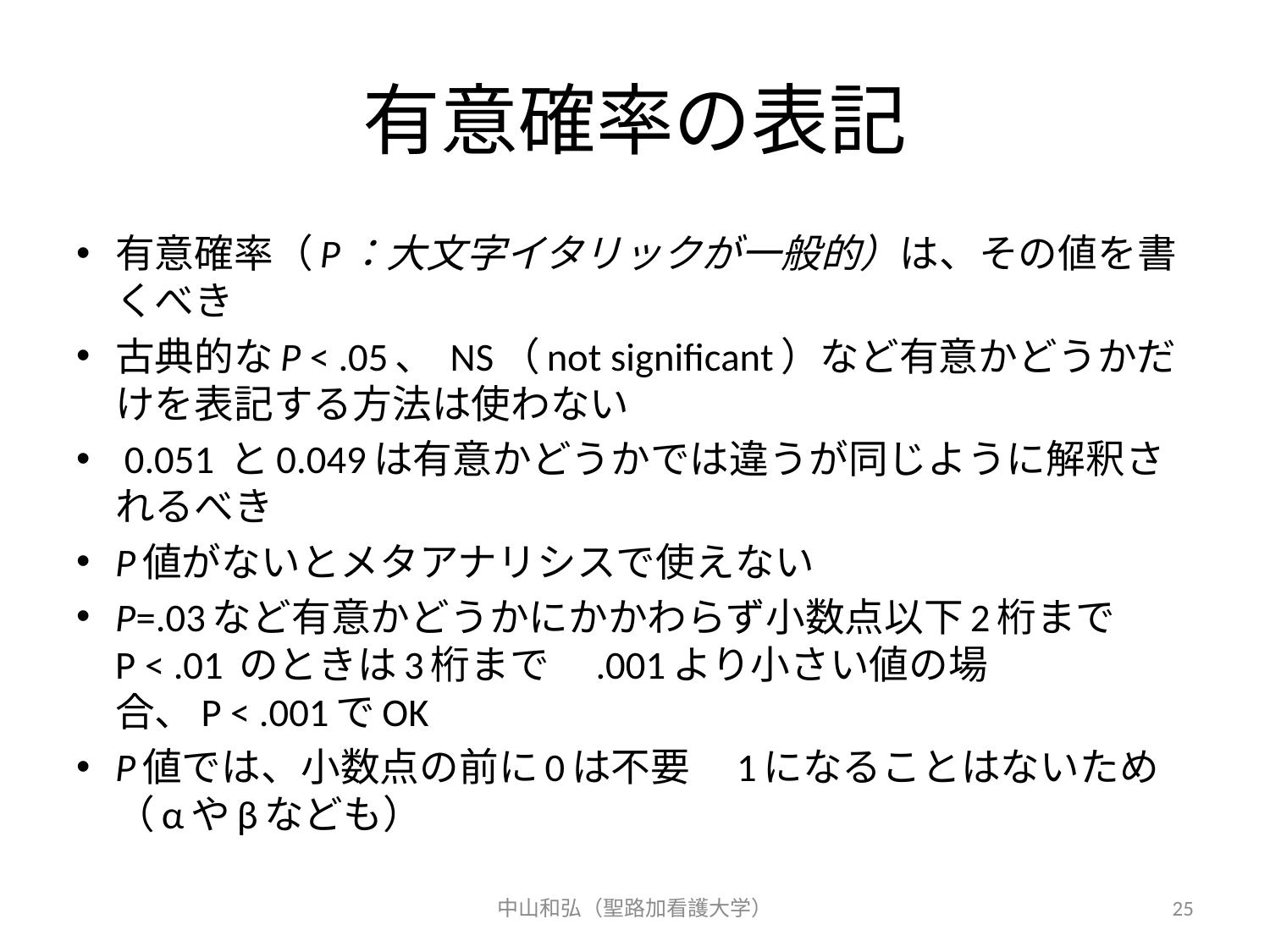

# 有意確率の表記
有意確率（P：大文字イタリックが一般的）は、その値を書くべき
古典的なP < .05、 NS（not significant）など有意かどうかだけを表記する方法は使わない
 0.051 と0.049は有意かどうかでは違うが同じように解釈されるべき
P値がないとメタアナリシスで使えない
P=.03など有意かどうかにかかわらず小数点以下2桁まで　 P < .01 のときは3桁まで　.001より小さい値の場合、P < .001でOK
P値では、小数点の前に0は不要　1になることはないため（αやβなども）

中山和弘（聖路加看護大学）
25